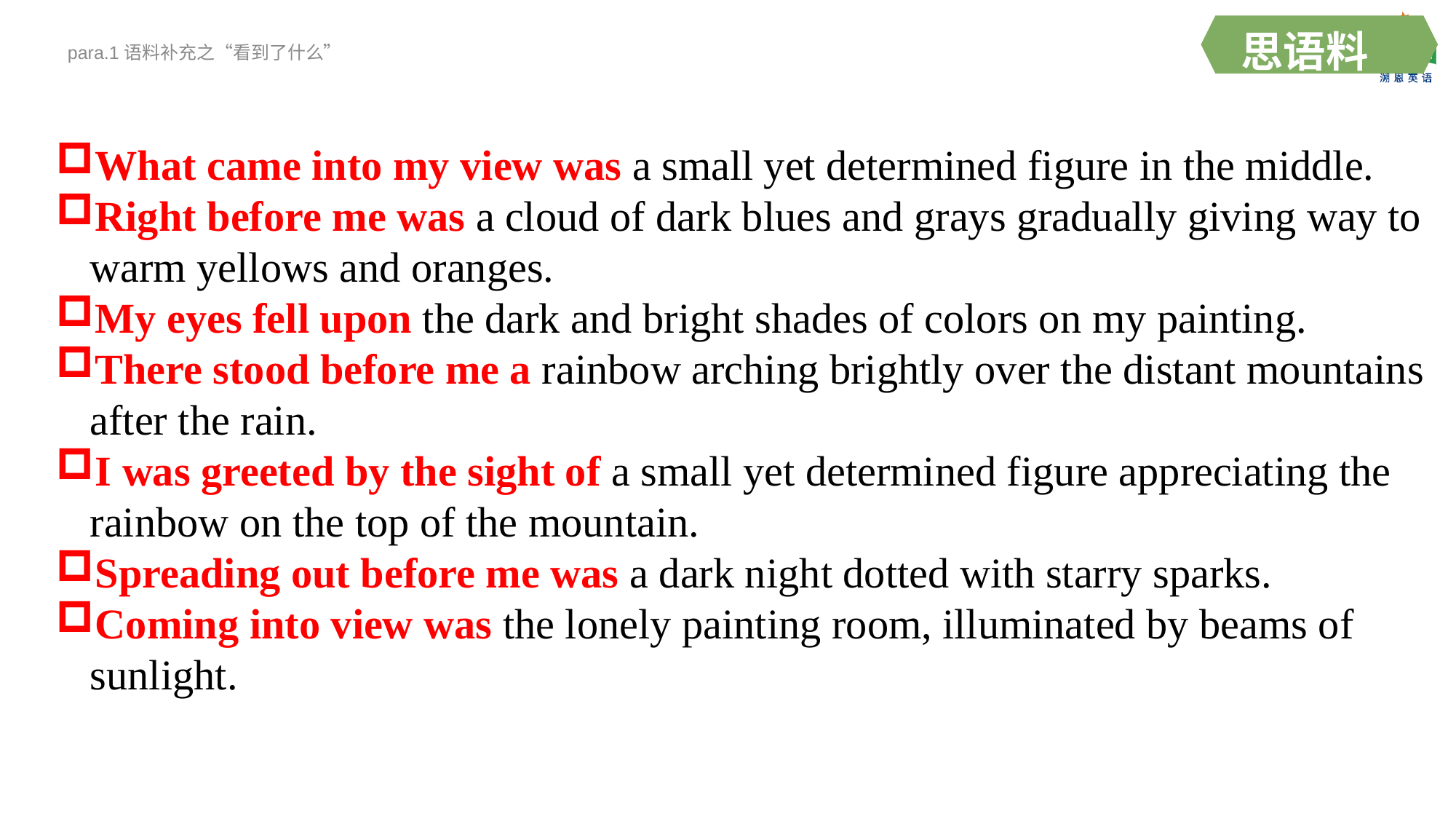

思语料
para.1语料补充之“看到了什么”

What came into my view was a small yet determined figure in the middle.
Right before me was a cloud of dark blues and grays gradually giving way to warm yellows and oranges.
My eyes fell upon the dark and bright shades of colors on my painting.
There stood before me a rainbow arching brightly over the distant mountains after the rain.
I was greeted by the sight of a small yet determined figure appreciating the rainbow on the top of the mountain.
Spreading out before me was a dark night dotted with starry sparks.
Coming into view was the lonely painting room, illuminated by beams of sunlight.